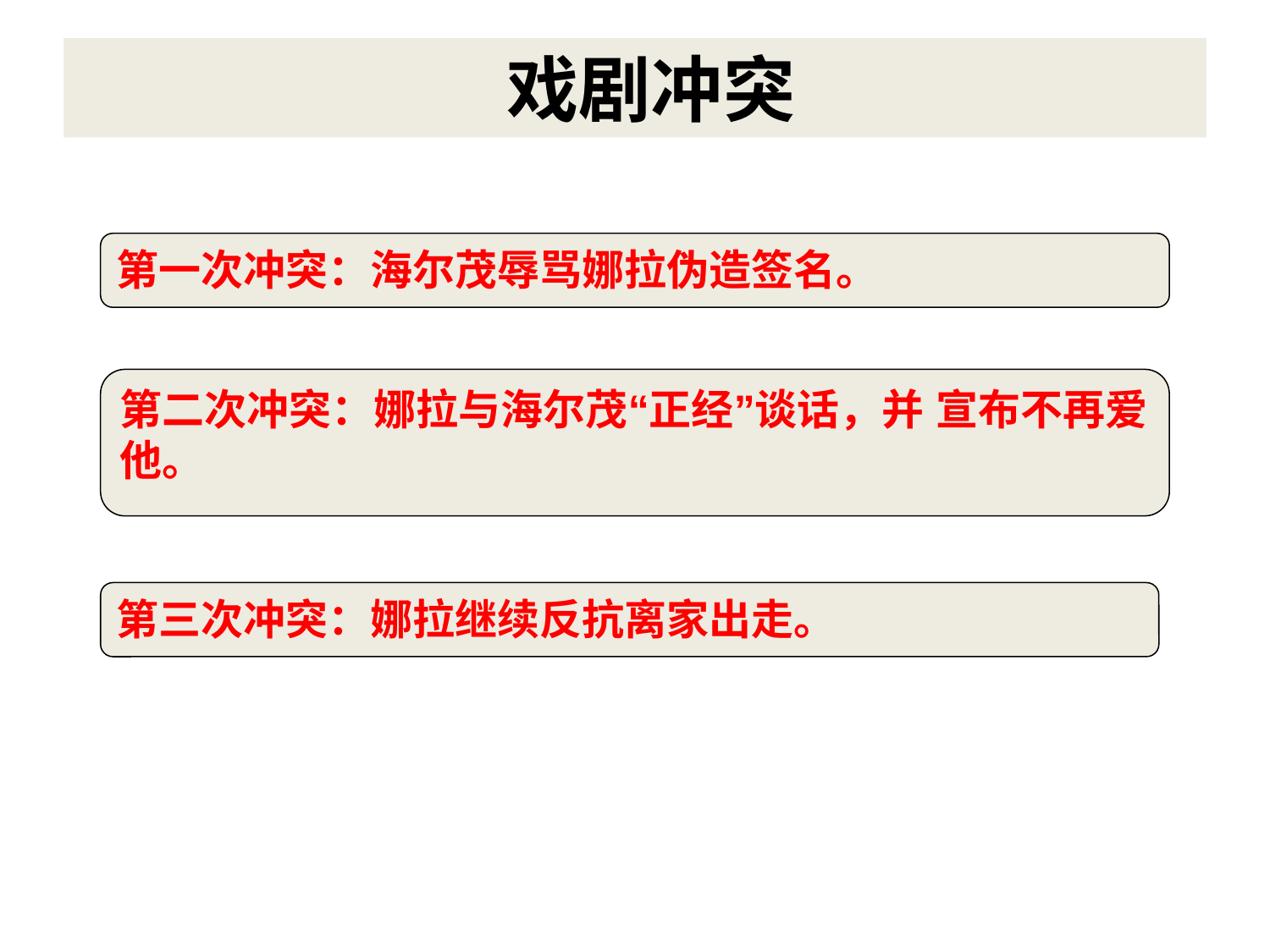

# 戏剧冲突

第一次冲突：海尔茂辱骂娜拉伪造签名。
第二次冲突：娜拉与海尔茂“正经”谈话，并 宣布不再爱他。
第三次冲突：娜拉继续反抗离家出走。